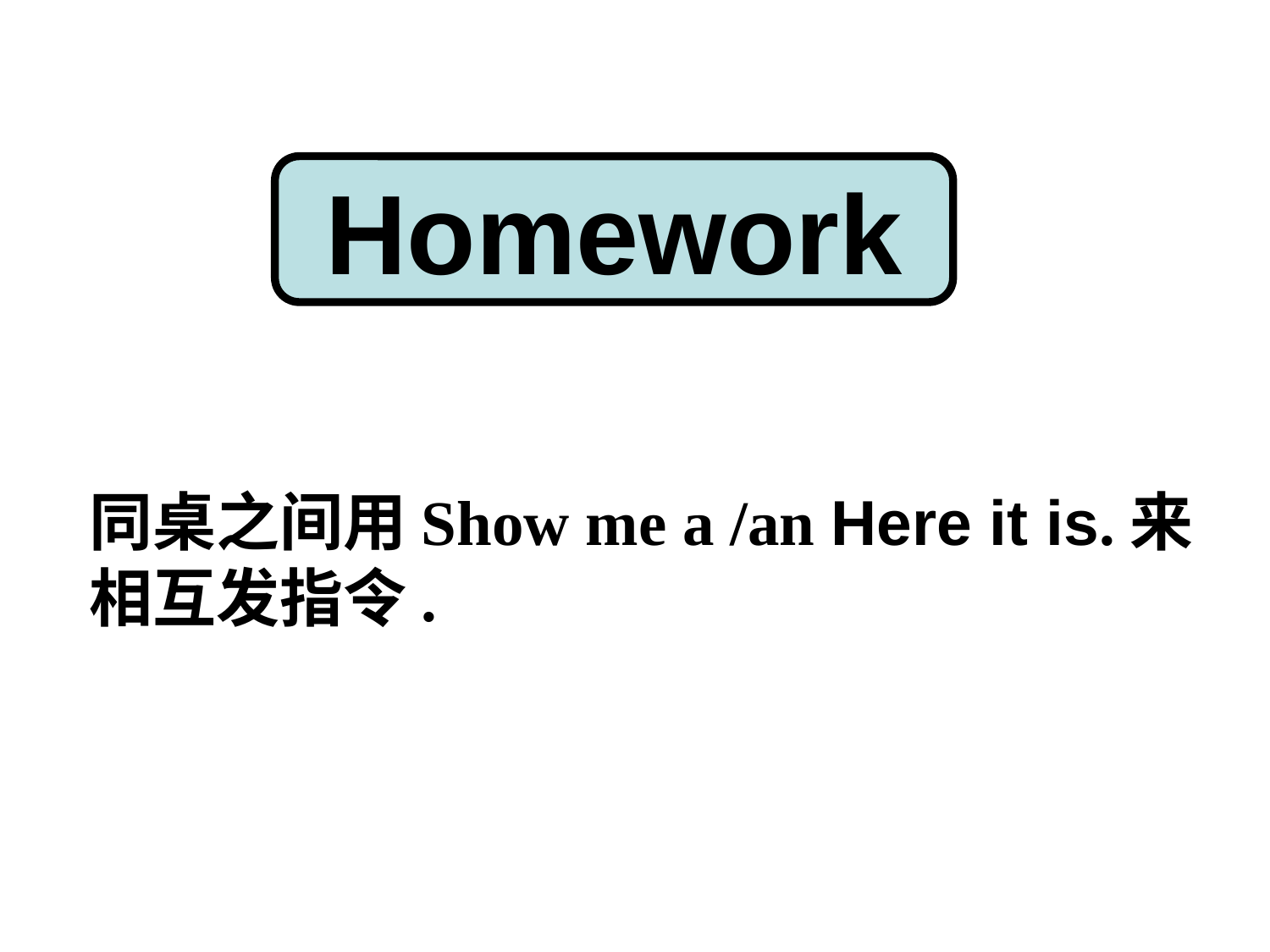

Homework
同桌之间用Show me a /an Here it is.来
相互发指令.